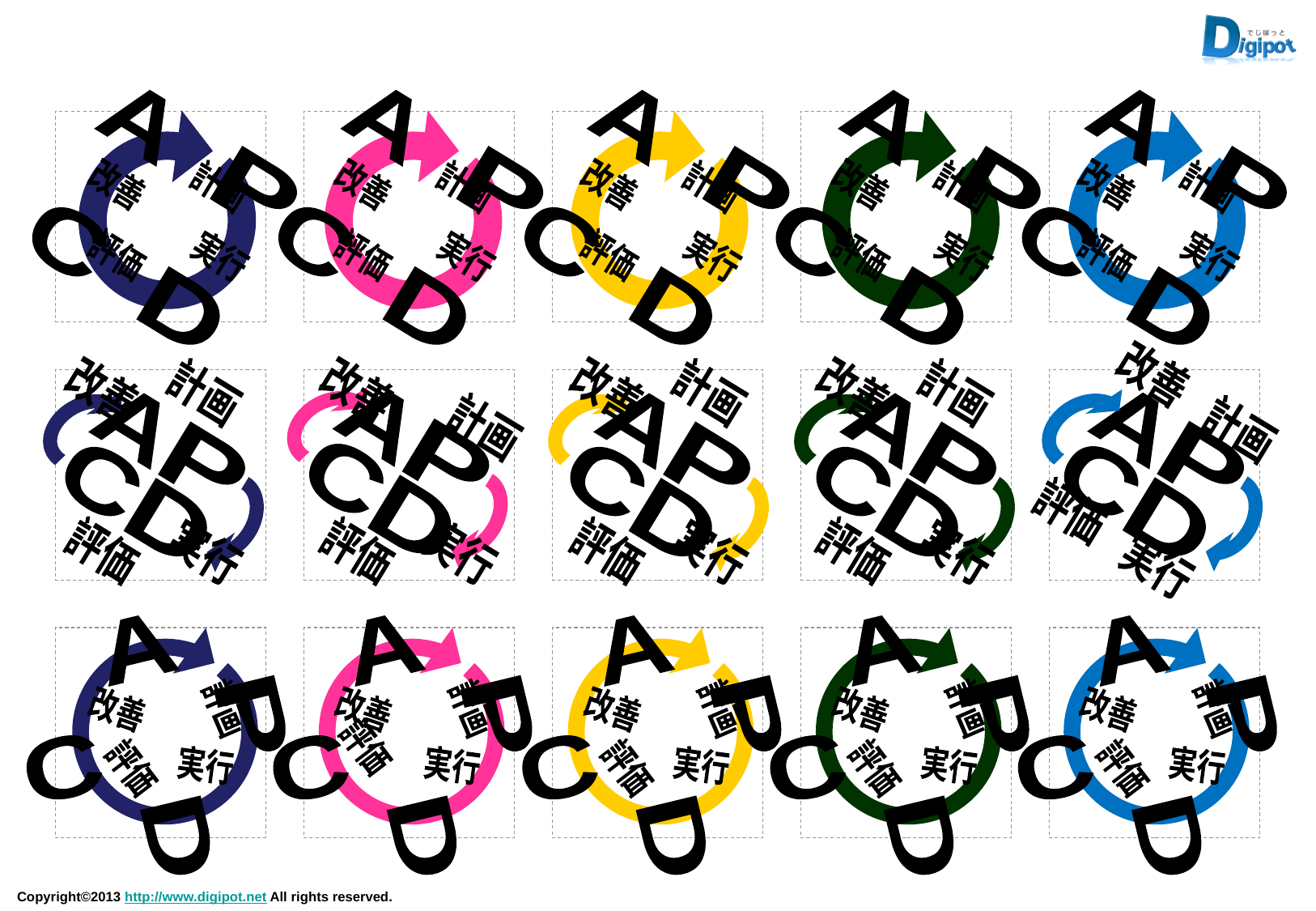

P
A

C
D
P
A
C
D

P
A
C
D

P
A
C
D

P
A
C
D

改善
改善
改善
改善
改善
計画
計画
計画
計画
計画
評価
評価
評価
評価
評価
実行
実行
実行
実行
実行
改善
改善
改善
改善
改善
計画
A
P

C
D
評価
実行
計画
A
P

C
D
計画
計画
計画
A
P

C
D
A
P

C
D
A
P

C
D
評価
評価
評価
評価
実行
実行
実行
実行

P
A
C
D

P
A
評価
C
D

P
A
C
D

P
A
C
D

P
A
C
D
計画
計画
計画
計画
計画
改善
改善
改善
改善
改善
実行
実行
実行
実行
実行
評価
評価
評価
評価